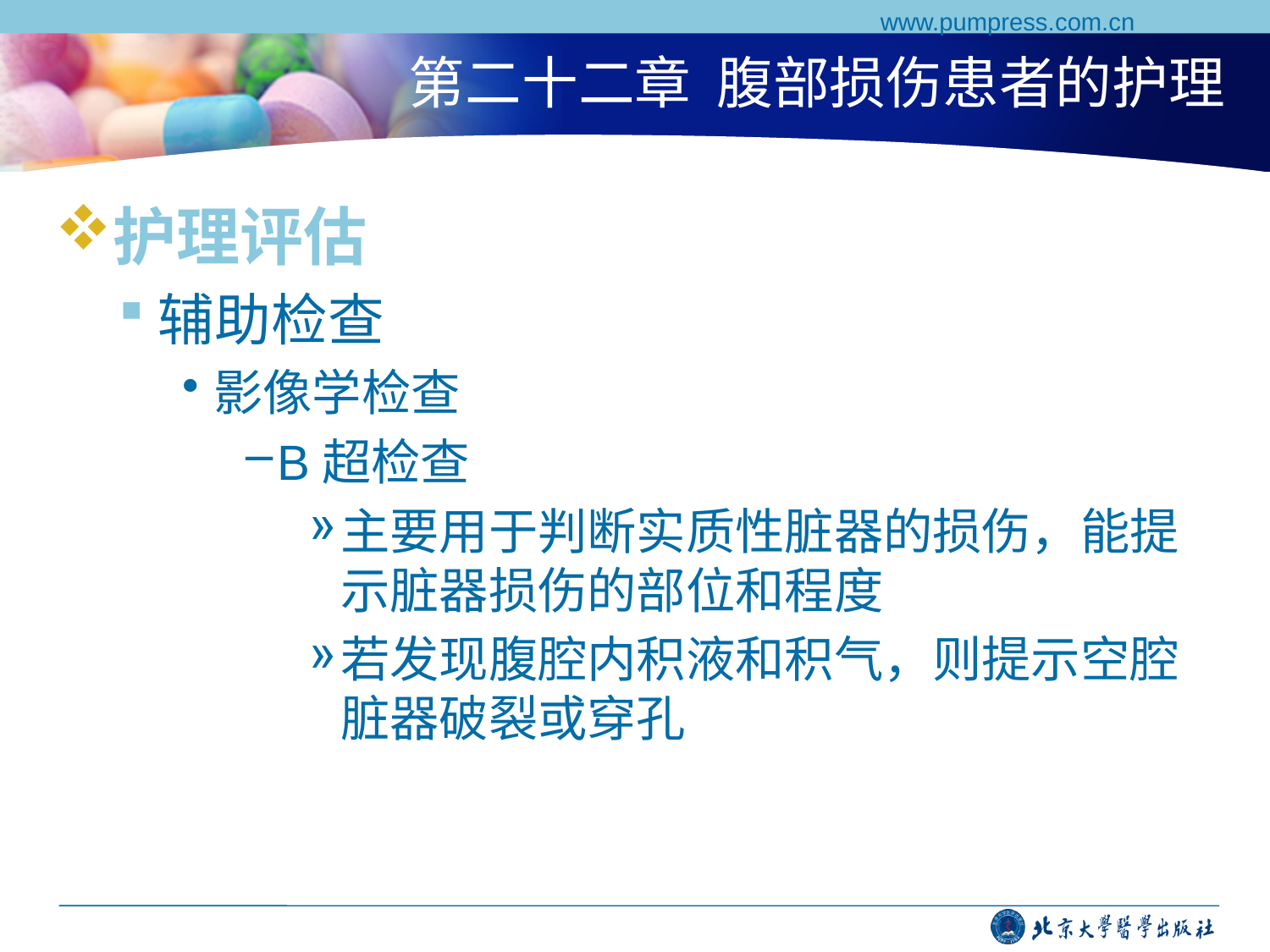

www.pumpress.com.cn
# 第二十二章  腹部损伤患者的护理
护理评估
辅助检查
影像学检查
B超检查
主要用于判断实质性脏器的损伤，能提示脏器损伤的部位和程度
若发现腹腔内积液和积气，则提示空腔脏器破裂或穿孔